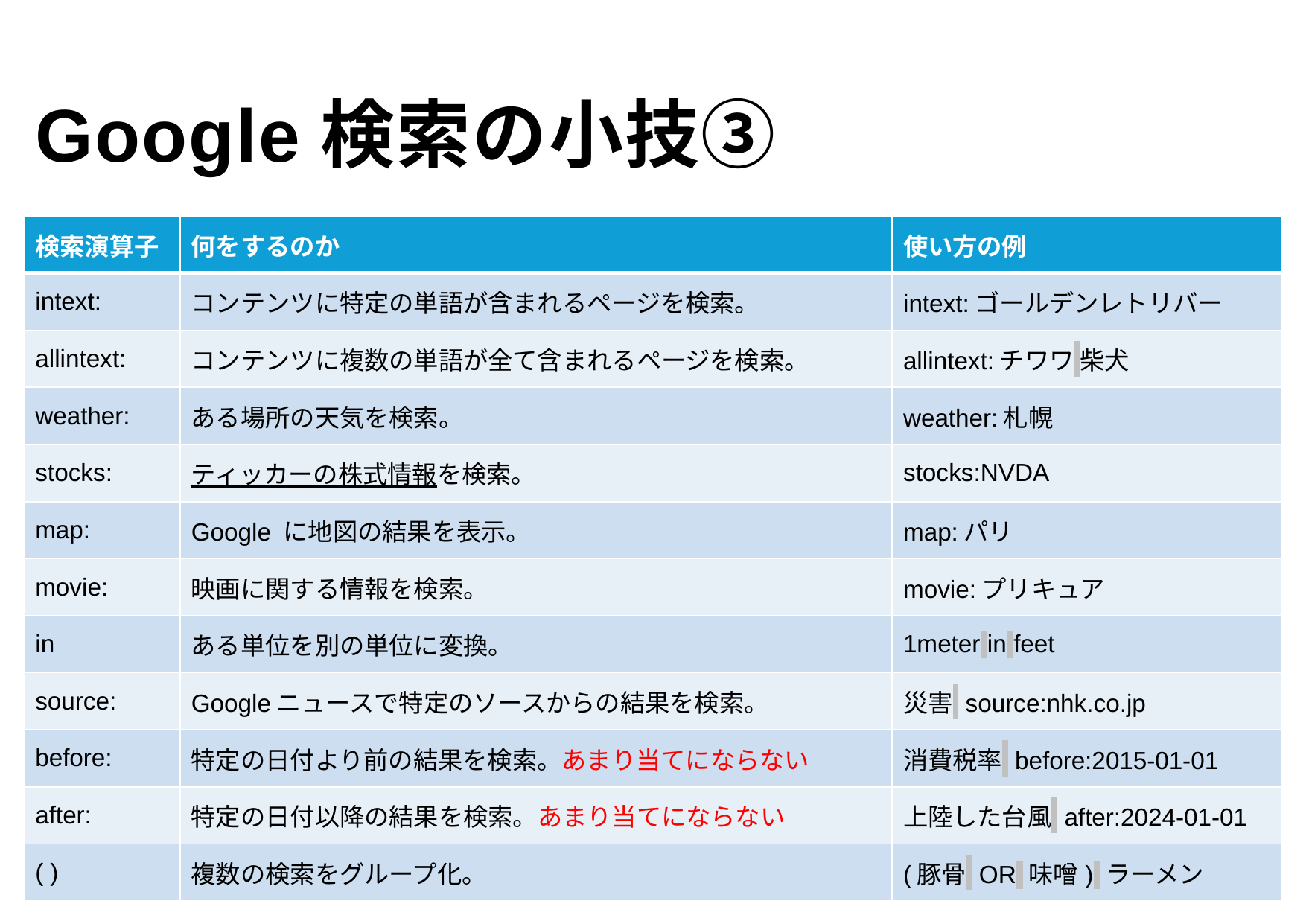

# Google検索の小技③
| 検索演算子 | 何をするのか | 使い方の例 |
| --- | --- | --- |
| intext: | コンテンツに特定の単語が含まれるページを検索。 | intext:ゴールデンレトリバー |
| allintext: | コンテンツに複数の単語が全て含まれるページを検索。 | allintext:チワワ 柴犬 |
| weather: | ある場所の天気を検索。 | weather:札幌 |
| stocks: | ティッカーの株式情報を検索。 | stocks:NVDA |
| map: | Google に地図の結果を表示。 | map:パリ |
| movie: | 映画に関する情報を検索。 | movie:プリキュア |
| in | ある単位を別の単位に変換。 | 1meter in feet |
| source: | Googleニュースで特定のソースからの結果を検索。 | 災害 source:nhk.co.jp |
| before: | 特定の日付より前の結果を検索。あまり当てにならない | 消費税率 before:2015-01-01 |
| after: | 特定の日付以降の結果を検索。あまり当てにならない | 上陸した台風 after:2024-01-01 |
| ( ) | 複数の検索をグループ化。 | (豚骨 OR 味噌) ラーメン |